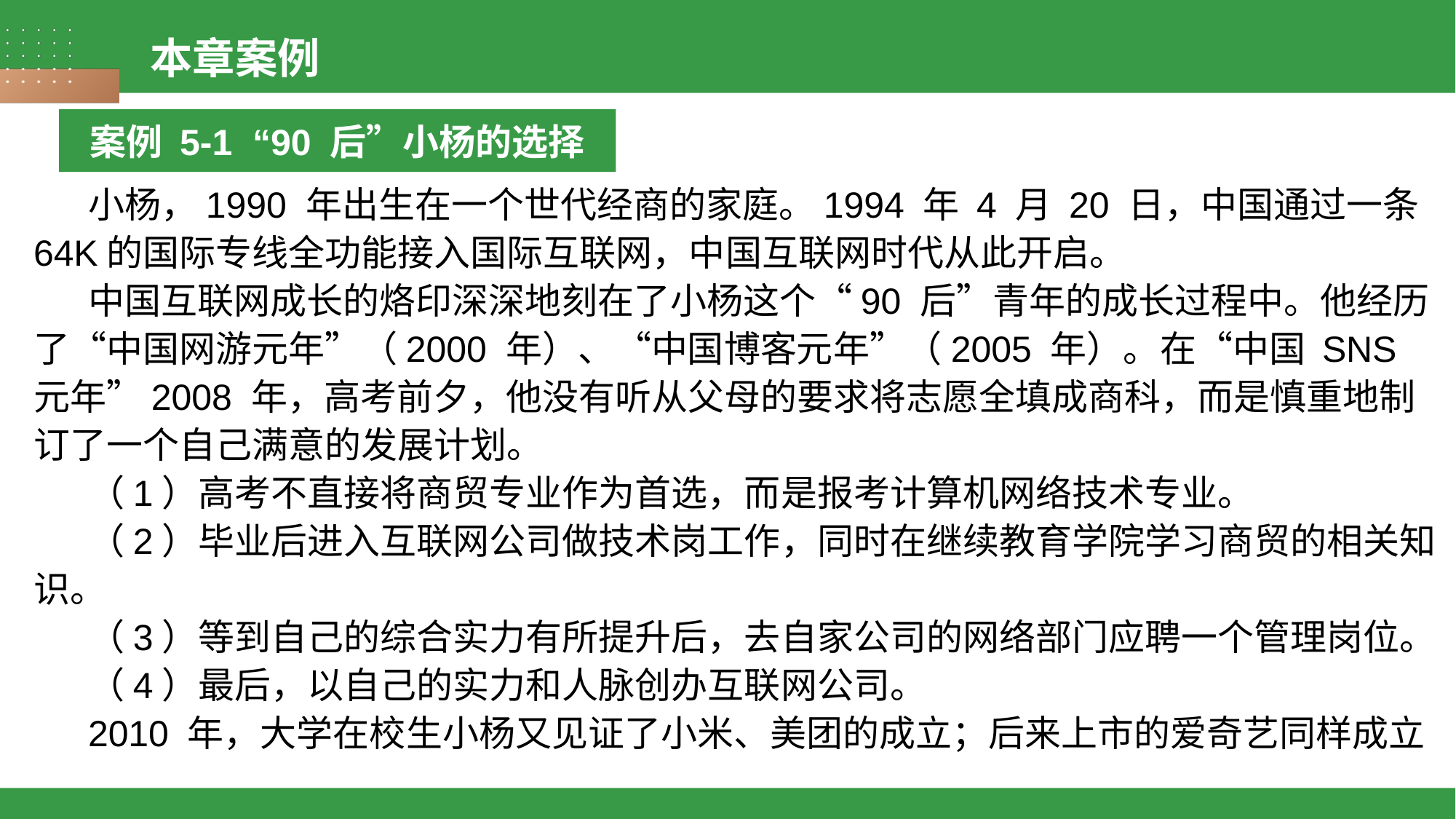

本章案例
案例 5-1  “90 后”小杨的选择
小杨，1990 年出生在一个世代经商的家庭。1994 年 4 月 20 日，中国通过一条 64K的国际专线全功能接入国际互联网，中国互联网时代从此开启。
中国互联网成长的烙印深深地刻在了小杨这个“90 后”青年的成长过程中。他经历了“中国网游元年”（2000 年）、“中国博客元年”（2005 年）。在“中国 SNS 元年”2008 年，高考前夕，他没有听从父母的要求将志愿全填成商科，而是慎重地制订了一个自己满意的发展计划。
（1）高考不直接将商贸专业作为首选，而是报考计算机网络技术专业。
（2）毕业后进入互联网公司做技术岗工作，同时在继续教育学院学习商贸的相关知识。
（3）等到自己的综合实力有所提升后，去自家公司的网络部门应聘一个管理岗位。
（4）最后，以自己的实力和人脉创办互联网公司。
2010 年，大学在校生小杨又见证了小米、美团的成立；后来上市的爱奇艺同样成立